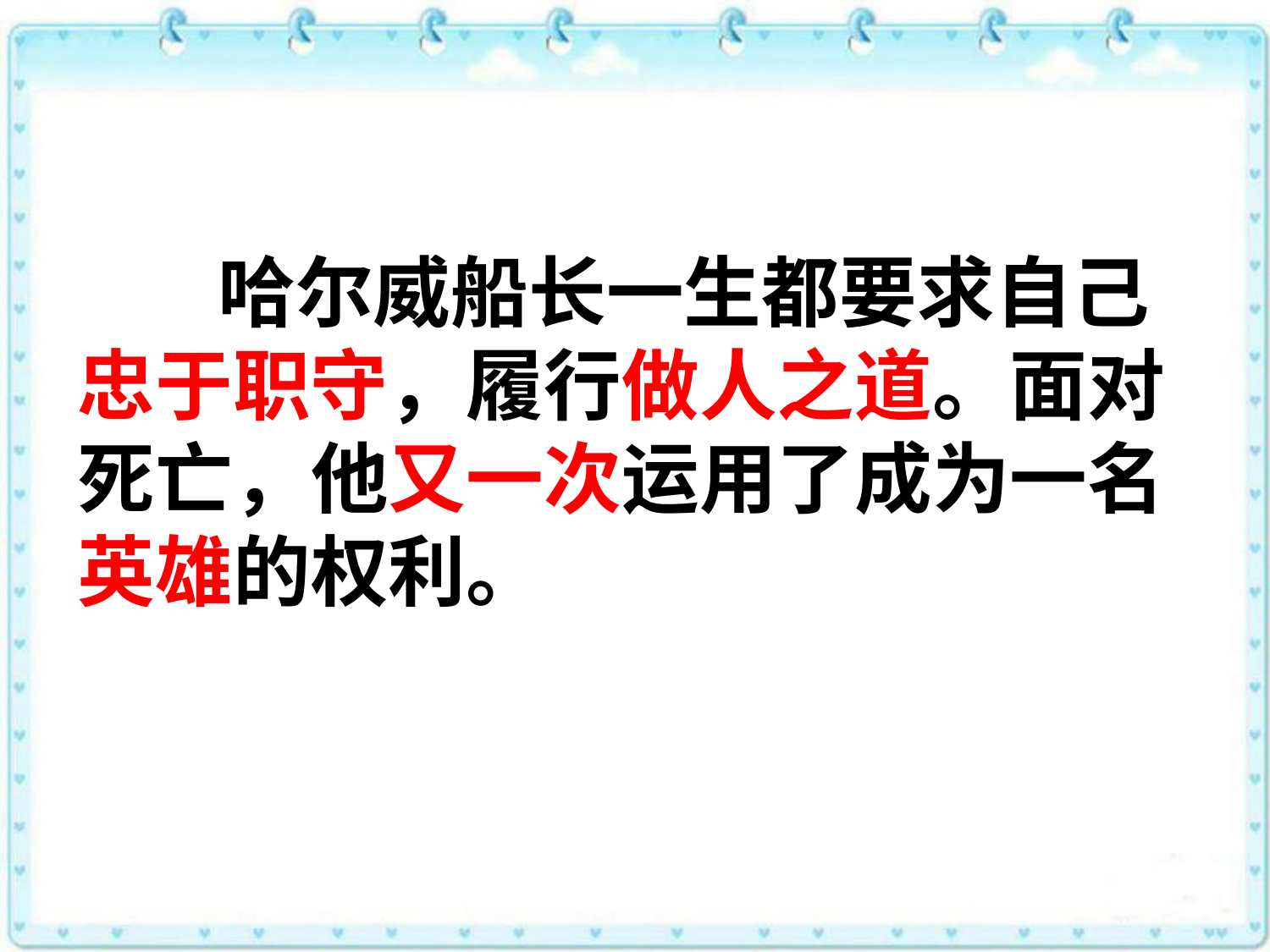

# 哈尔威船长一生都要求自己忠于职守，履行做人之道。面对死亡，他又一次运用了成为一名英雄的权利。